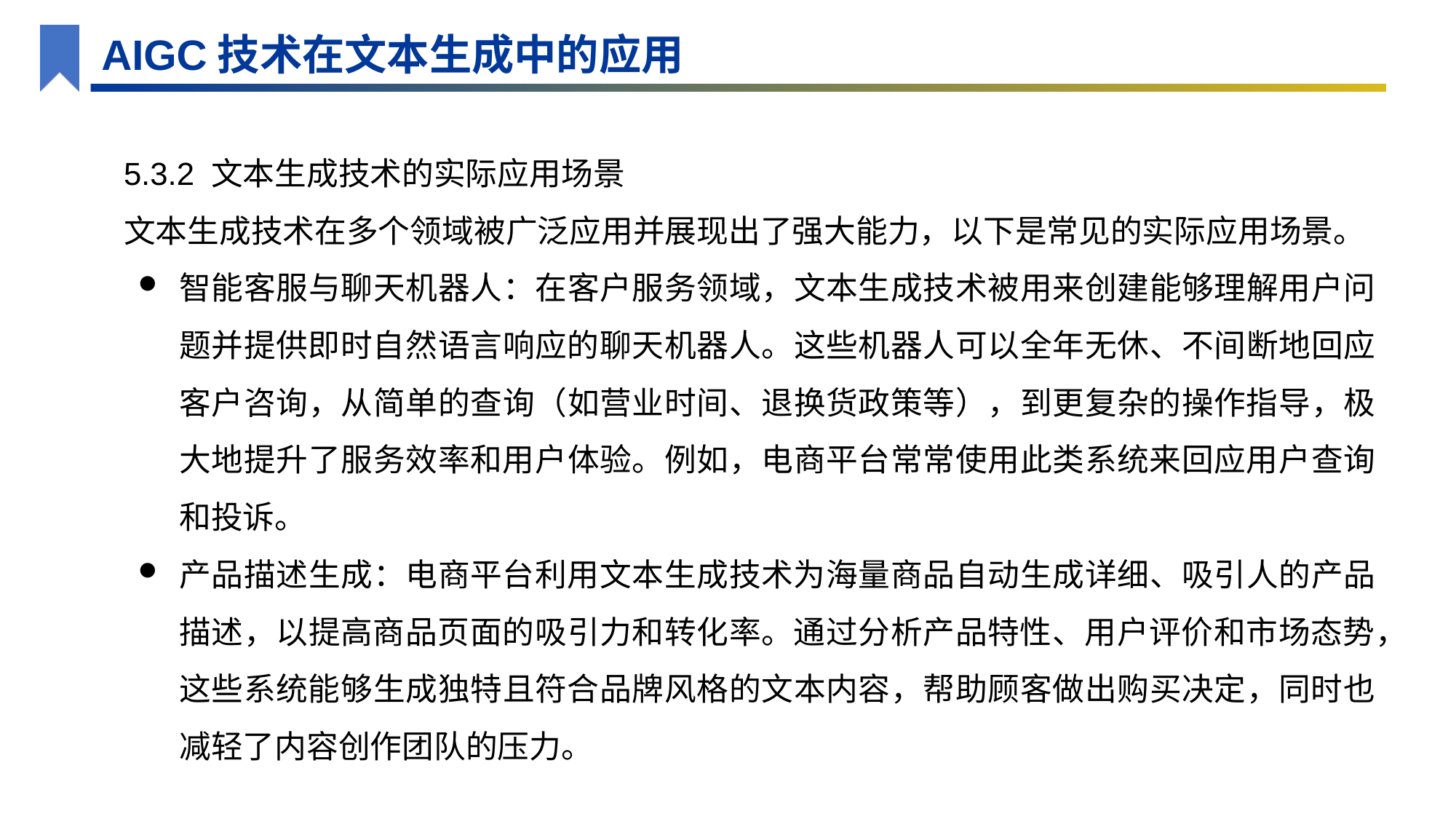

AIGC技术在文本生成中的应用
5.3.2 文本生成技术的实际应用场景
文本生成技术在多个领域被广泛应用并展现出了强大能力，以下是常见的实际应用场景。
智能客服与聊天机器人：在客户服务领域，文本生成技术被用来创建能够理解用户问题并提供即时自然语言响应的聊天机器人。这些机器人可以全年无休、不间断地回应客户咨询，从简单的查询（如营业时间、退换货政策等），到更复杂的操作指导，极大地提升了服务效率和用户体验。例如，电商平台常常使用此类系统来回应用户查询和投诉。
产品描述生成：电商平台利用文本生成技术为海量商品自动生成详细、吸引人的产品描述，以提高商品页面的吸引力和转化率。通过分析产品特性、用户评价和市场态势，这些系统能够生成独特且符合品牌风格的文本内容，帮助顾客做出购买决定，同时也减轻了内容创作团队的压力。